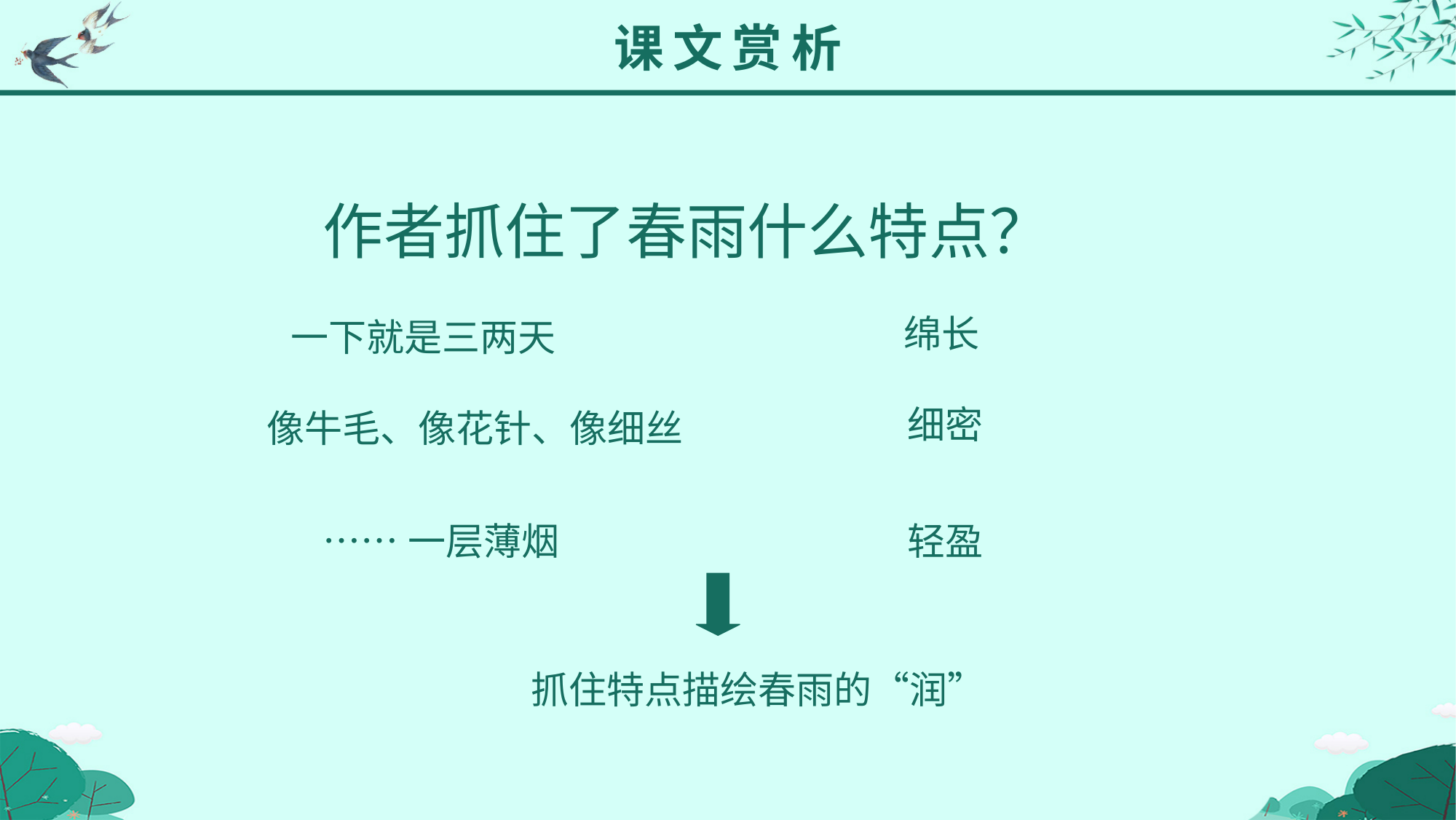

课文赏析

作者抓住了春雨什么特点？
绵长
一下就是三两天
细密
像牛毛、像花针、像细丝
……一层薄烟
轻盈

抓住特点描绘春雨的“润”